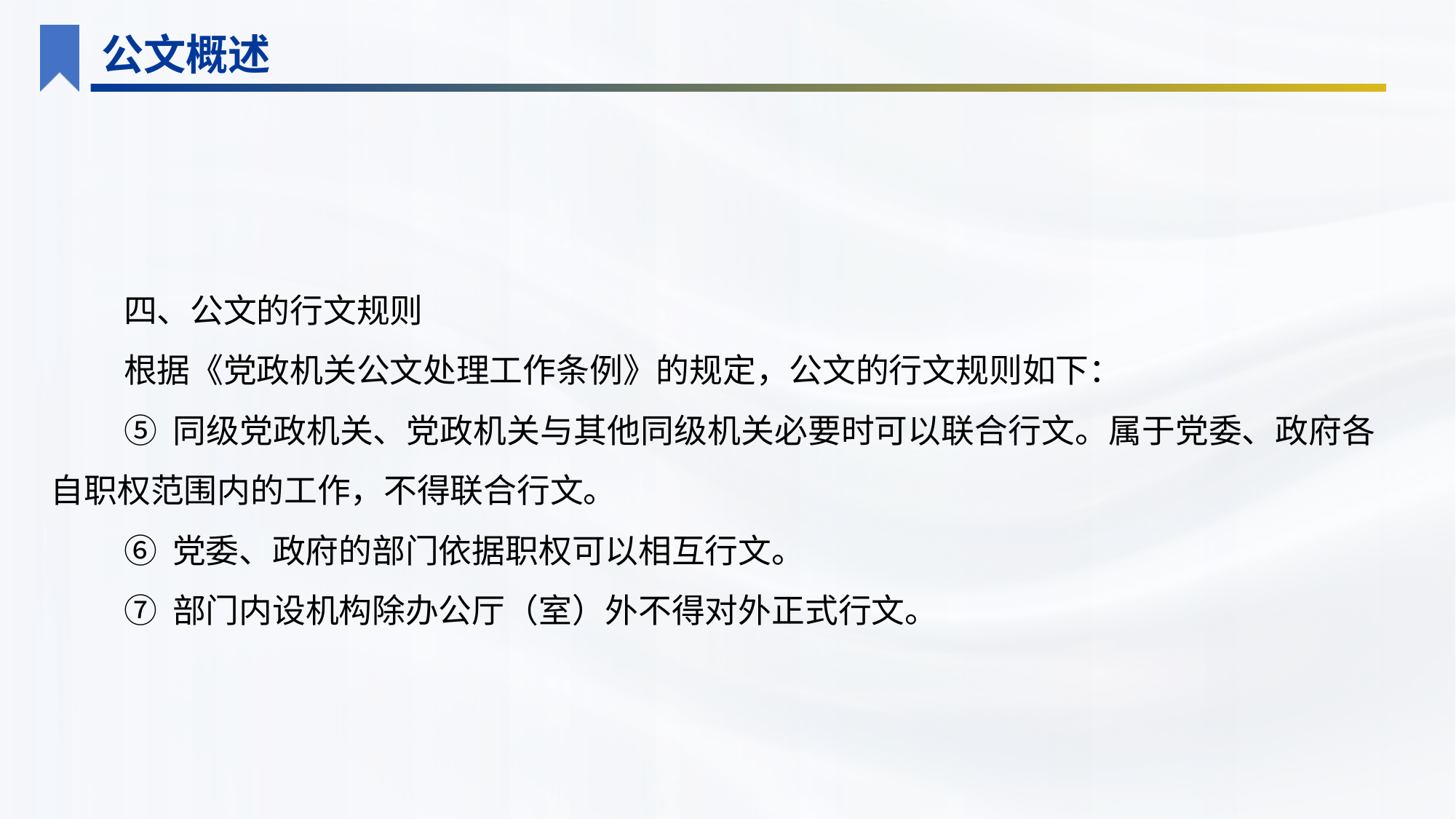

公文概述
四、公文的行文规则
根据《党政机关公文处理工作条例》的规定，公文的行文规则如下：
⑤ 同级党政机关、党政机关与其他同级机关必要时可以联合行文。属于党委、政府各自职权范围内的工作，不得联合行文。
⑥ 党委、政府的部门依据职权可以相互行文。
⑦ 部门内设机构除办公厅（室）外不得对外正式行文。